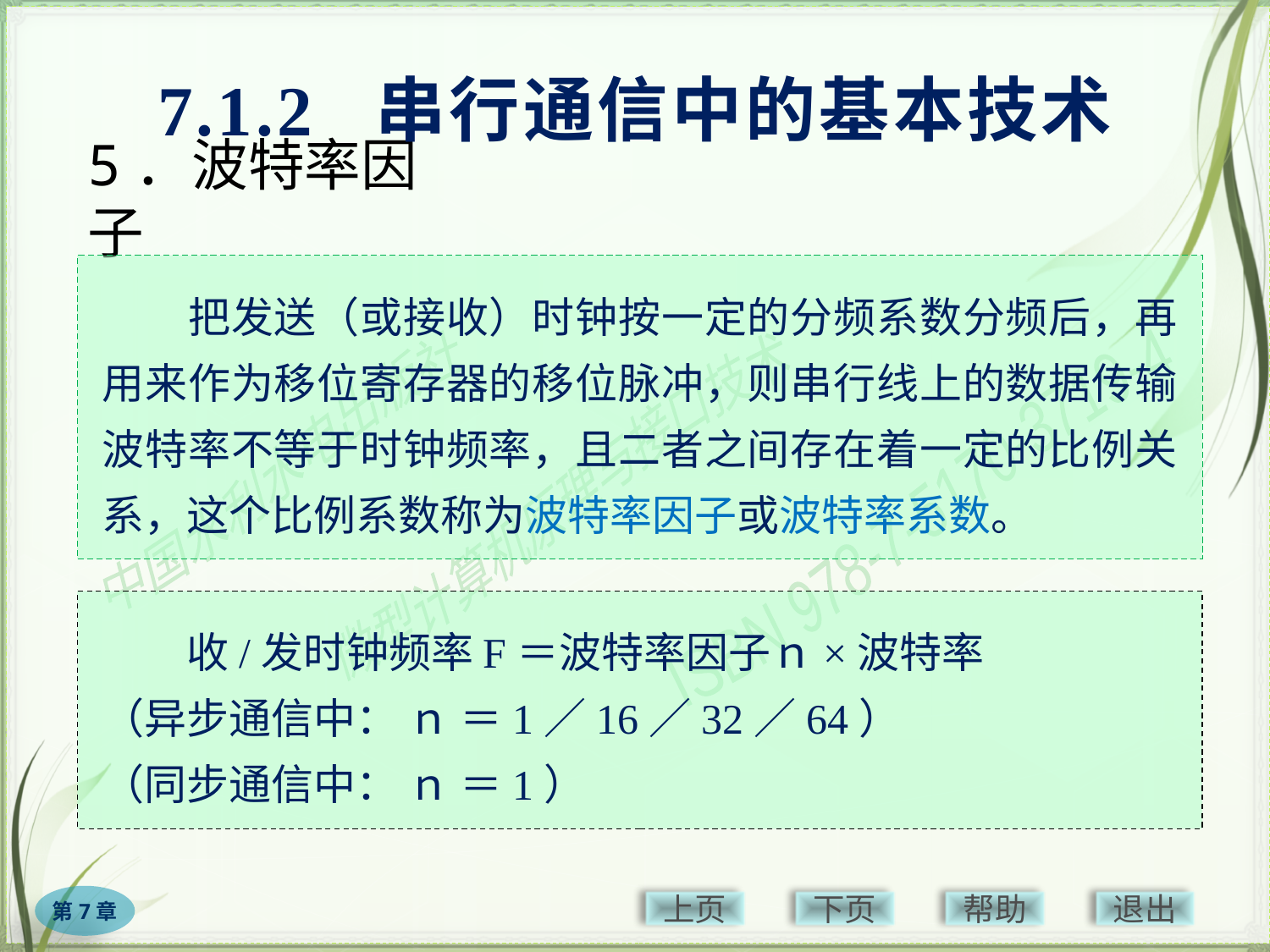

7.1.2  串行通信中的基本技术
# 5．波特率因子
　　把发送（或接收）时钟按一定的分频系数分频后，再用来作为移位寄存器的移位脉冲，则串行线上的数据传输波特率不等于时钟频率，且二者之间存在着一定的比例关系，这个比例系数称为波特率因子或波特率系数。
　　收/发时钟频率F＝波特率因子ｎ×波特率
（异步通信中： ｎ ＝1／16／32／64）
（同步通信中： ｎ ＝1）